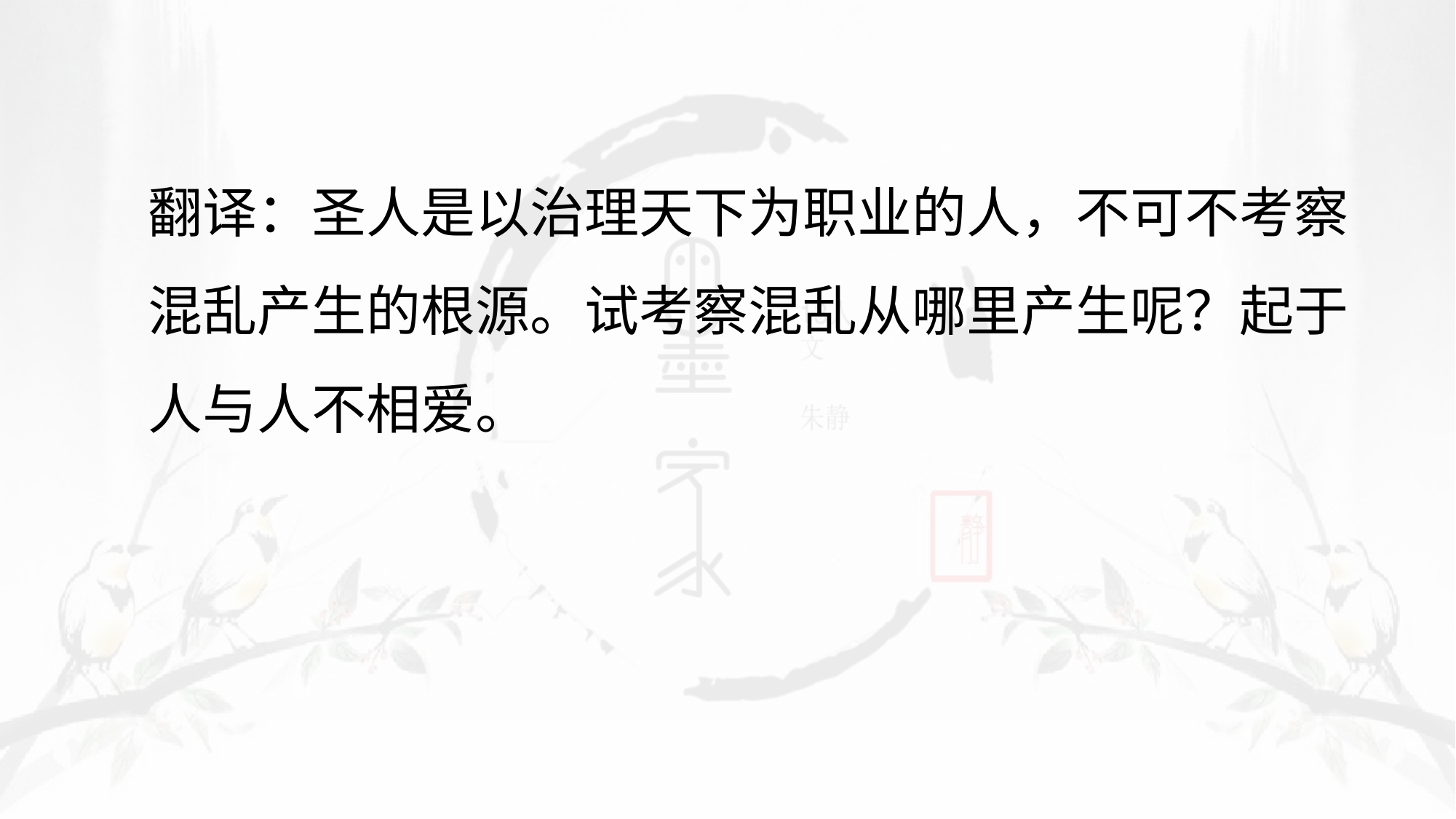

翻译：圣人是以治理天下为职业的人，不可不考察混乱产生的根源。试考察混乱从哪里产生呢？起于人与人不相爱。